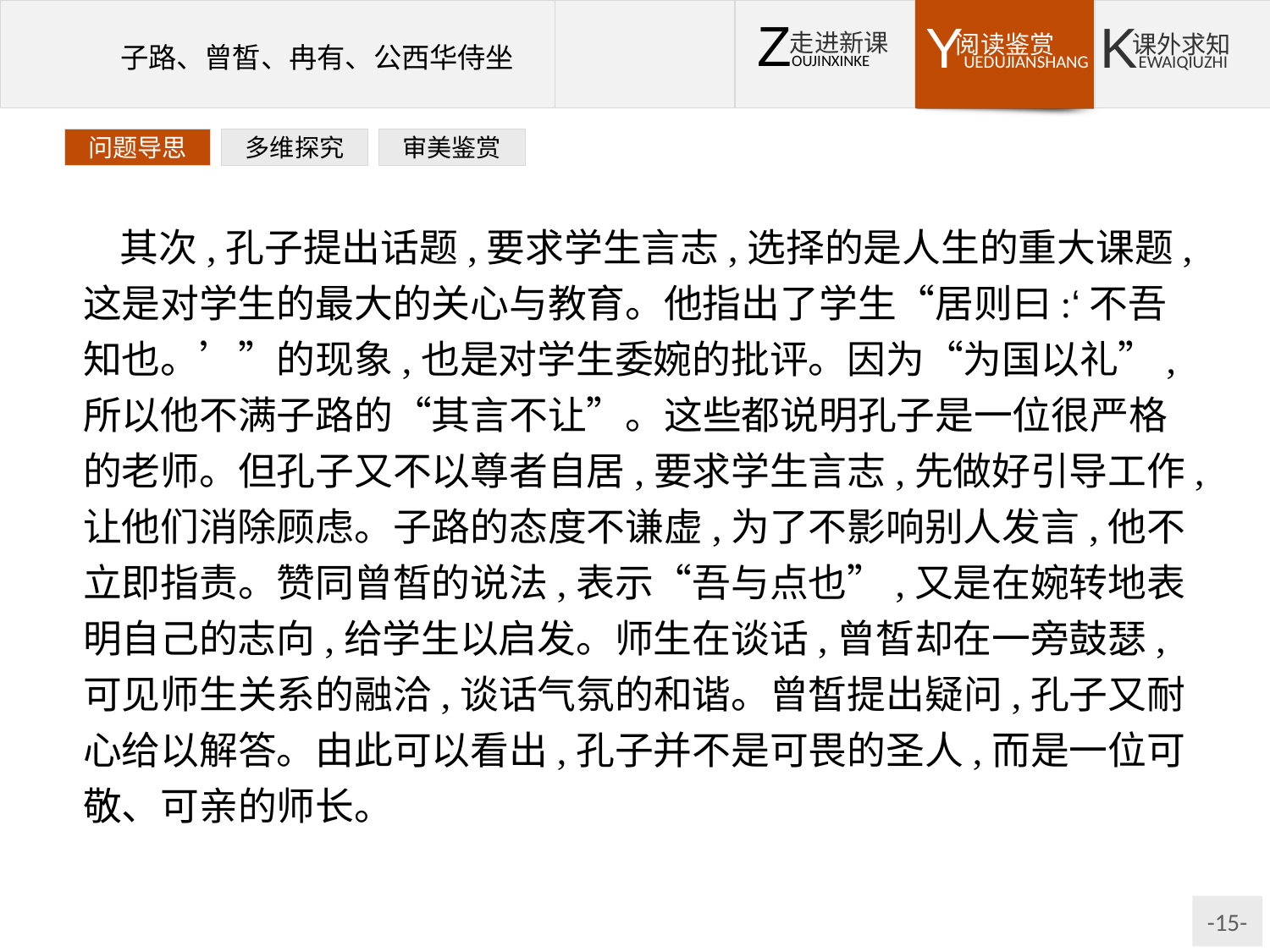

问题导思
多维探究
审美鉴赏
其次,孔子提出话题,要求学生言志,选择的是人生的重大课题,这是对学生的最大的关心与教育。他指出了学生“居则曰:‘不吾知也。’”的现象,也是对学生委婉的批评。因为“为国以礼”,所以他不满子路的“其言不让”。这些都说明孔子是一位很严格的老师。但孔子又不以尊者自居,要求学生言志,先做好引导工作,让他们消除顾虑。子路的态度不谦虚,为了不影响别人发言,他不立即指责。赞同曾皙的说法,表示“吾与点也”,又是在婉转地表明自己的志向,给学生以启发。师生在谈话,曾皙却在一旁鼓瑟,可见师生关系的融洽,谈话气氛的和谐。曾皙提出疑问,孔子又耐心给以解答。由此可以看出,孔子并不是可畏的圣人,而是一位可敬、可亲的师长。